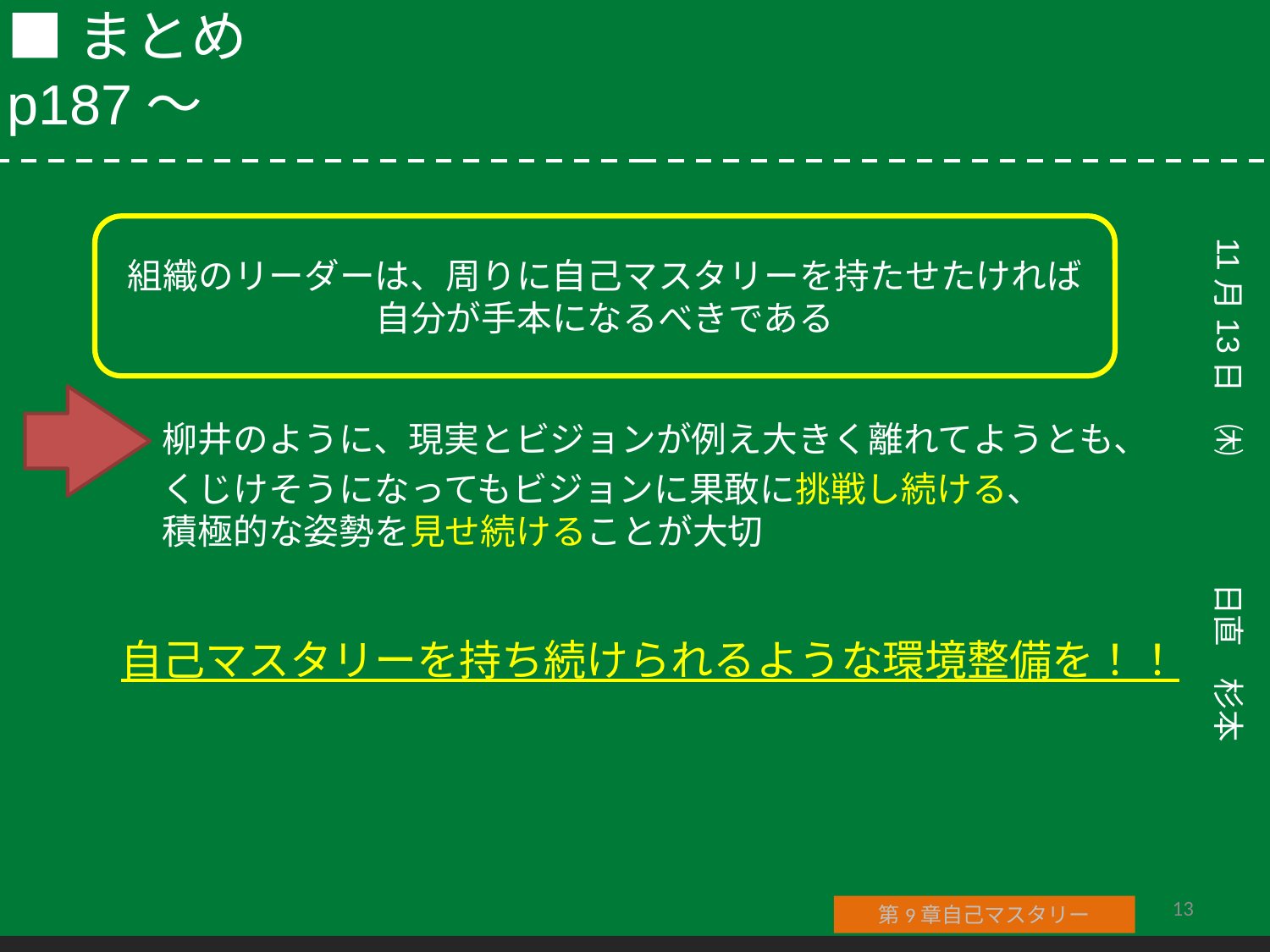

# ■まとめ p187～
組織のリーダーは、周りに自己マスタリーを持たせたければ
自分が手本になるべきである

柳井のように、現実とビジョンが例え大きく離れてようとも、
くじけそうになってもビジョンに果敢に挑戦し続ける、
積極的な姿勢を見せ続けることが大切
自己マスタリーを持ち続けられるような環境整備を！！
13
第9章自己マスタリー